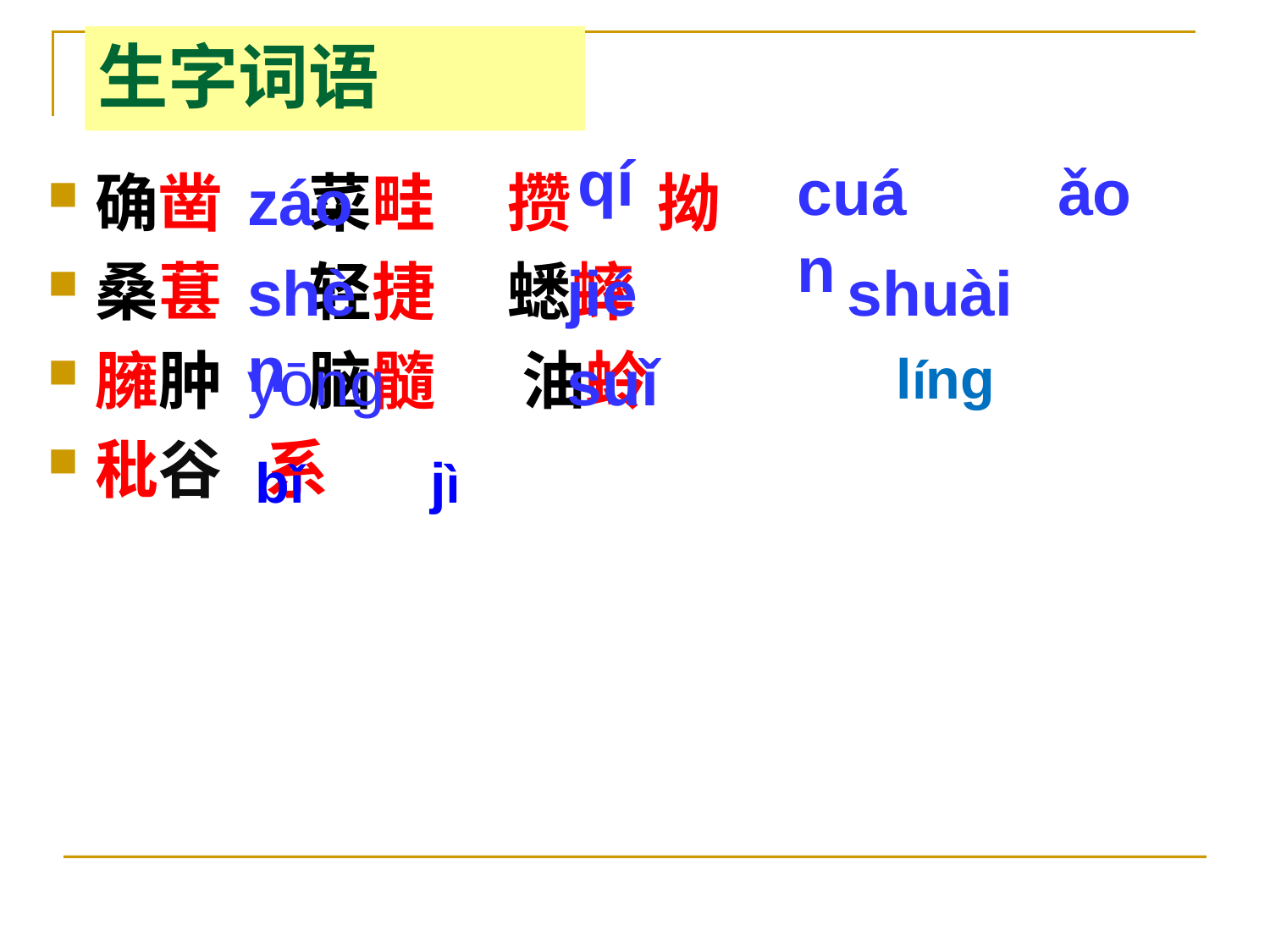

# 生字词语
qí
cuán
ǎo
确凿      菜畦     攒      拗
桑葚      轻捷     蟋蟀
臃肿      脑髓      油蛉
秕谷   系
záo
shèn
jié
shuài
yōng
suǐ
líng
jì
bǐ